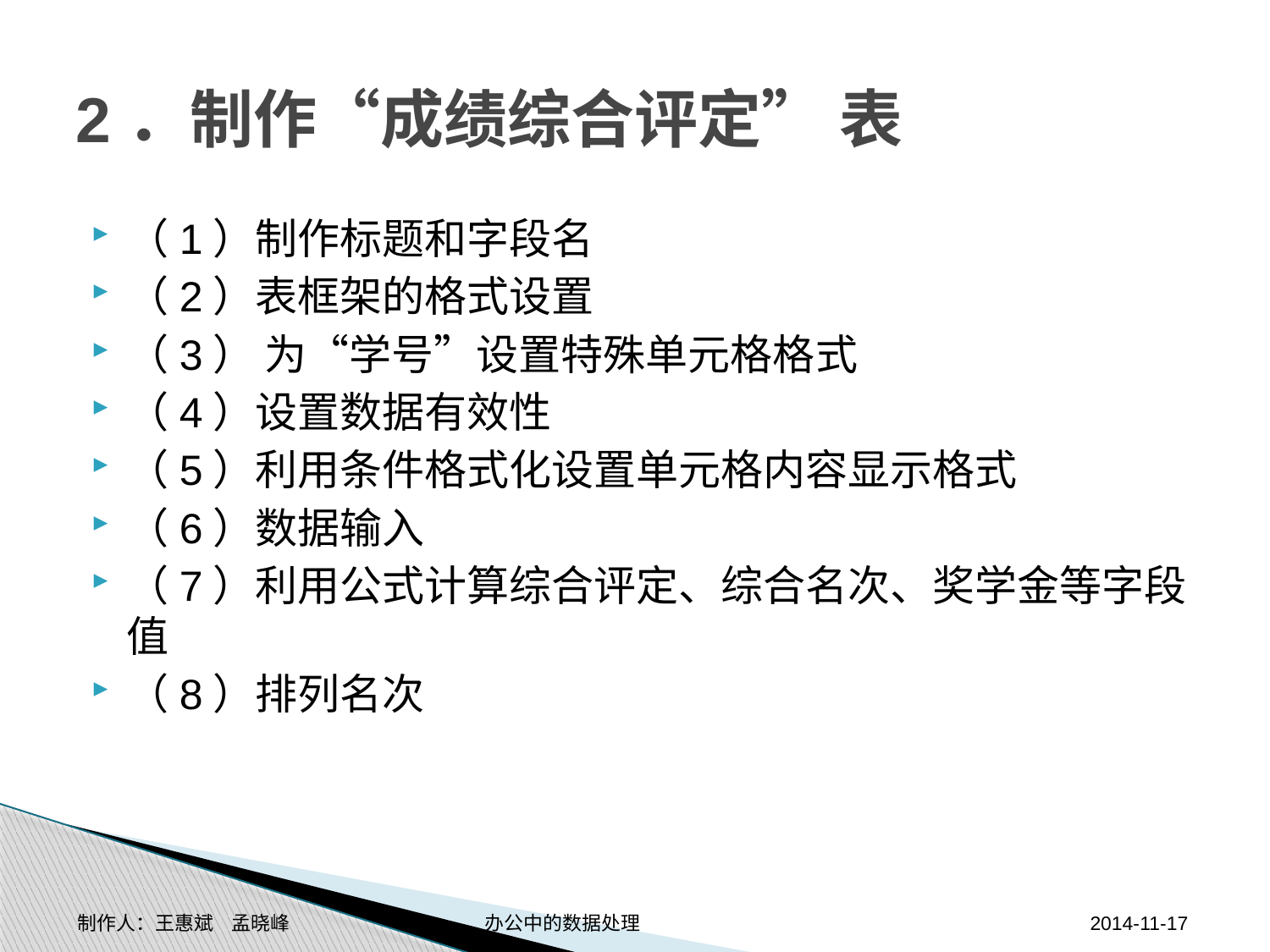

# 2．制作“成绩综合评定” 表
（1）制作标题和字段名
（2）表框架的格式设置
（3） 为“学号”设置特殊单元格格式
（4）设置数据有效性
（5）利用条件格式化设置单元格内容显示格式
（6）数据输入
（7）利用公式计算综合评定、综合名次、奖学金等字段值
（8）排列名次

制作人：王惠斌    孟晓峰                                            办公中的数据处理
2014-11-17